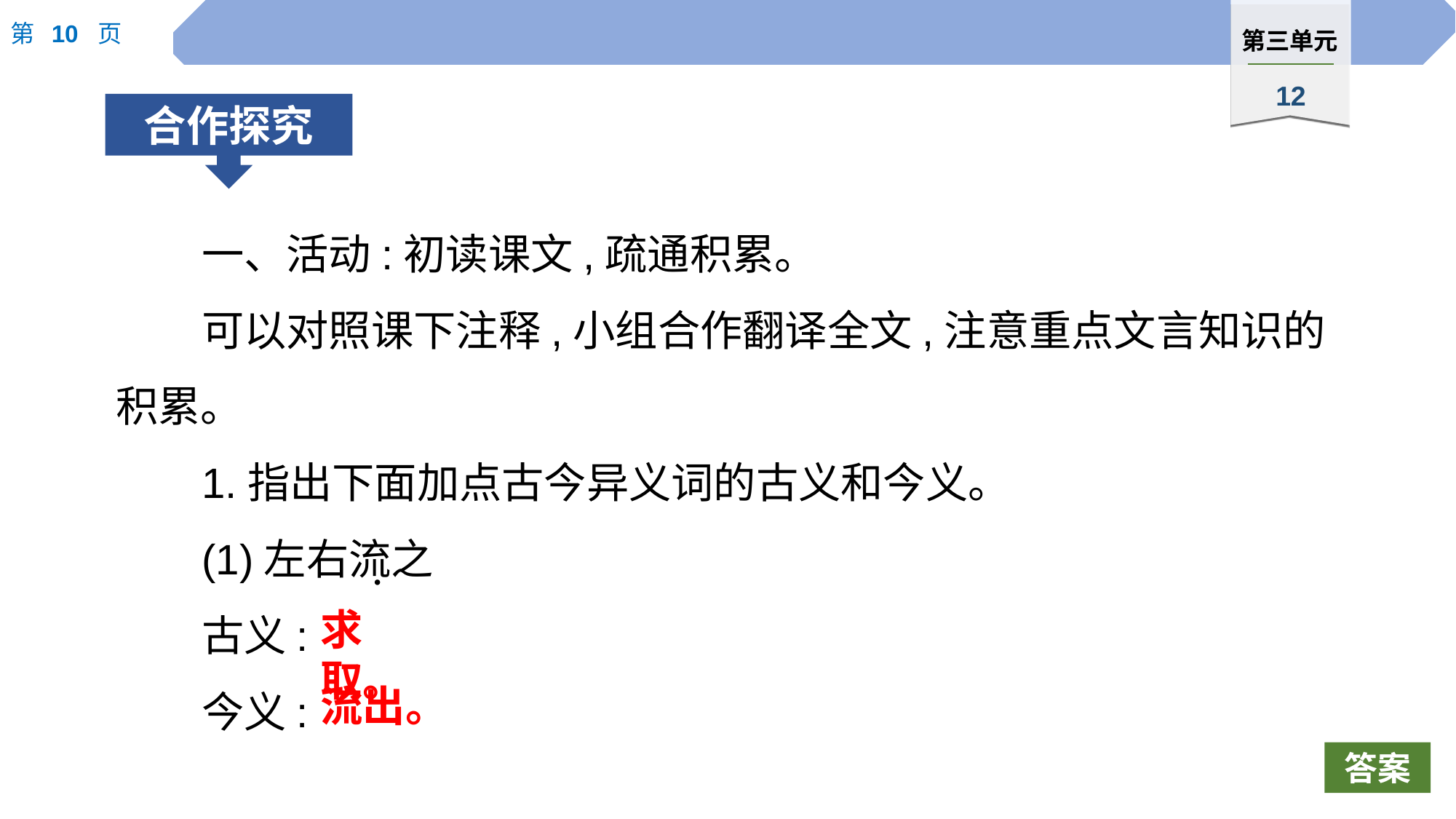

一、活动:初读课文,疏通积累。
可以对照课下注释,小组合作翻译全文,注意重点文言知识的积累。
1.指出下面加点古今异义词的古义和今义。
(1)左右流之
古义:
今义:

 ·
求取。
流出。
答案